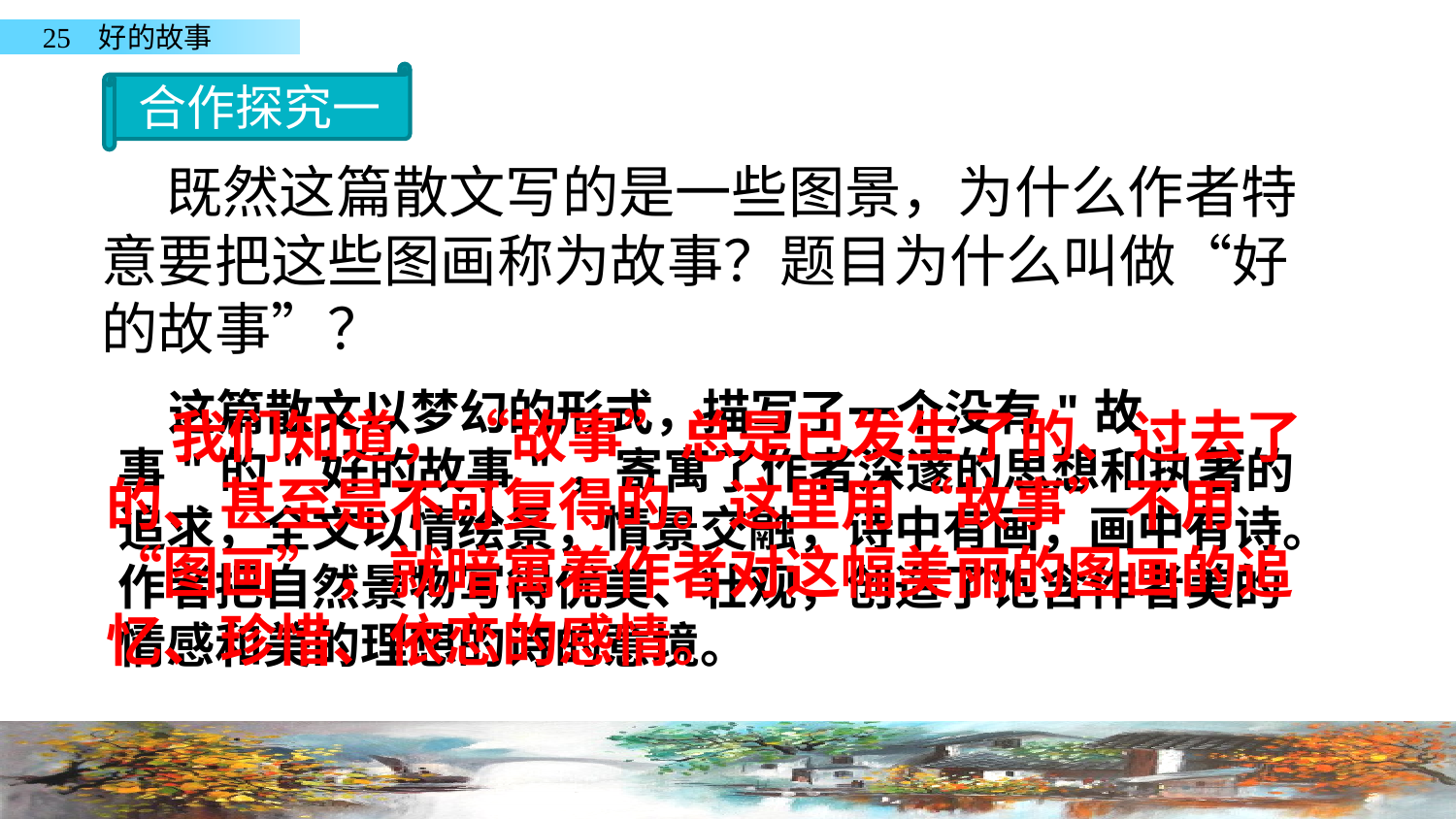

合作探究一
    既然这篇散文写的是一些图景，为什么作者特意要把这些图画称为故事？题目为什么叫做“好的故事”？
     这篇散文以梦幻的形式，描写了一个没有"故事"的"好的故事"，寄寓了作者深邃的思想和执著的追求，全文以情绘景，情景交融，诗中有画，画中有诗。作者把自然景物写得优美、壮观，创造了饱含作者美的情感和美的理想的诗的意境。
    我们知道，“故事”总是已发生了的、过去了的、甚至是不可复得的。这里用“故事”不用“图画”，就暗寓着作者对这幅美丽的图画的追忆、珍惜、依恋的感情。